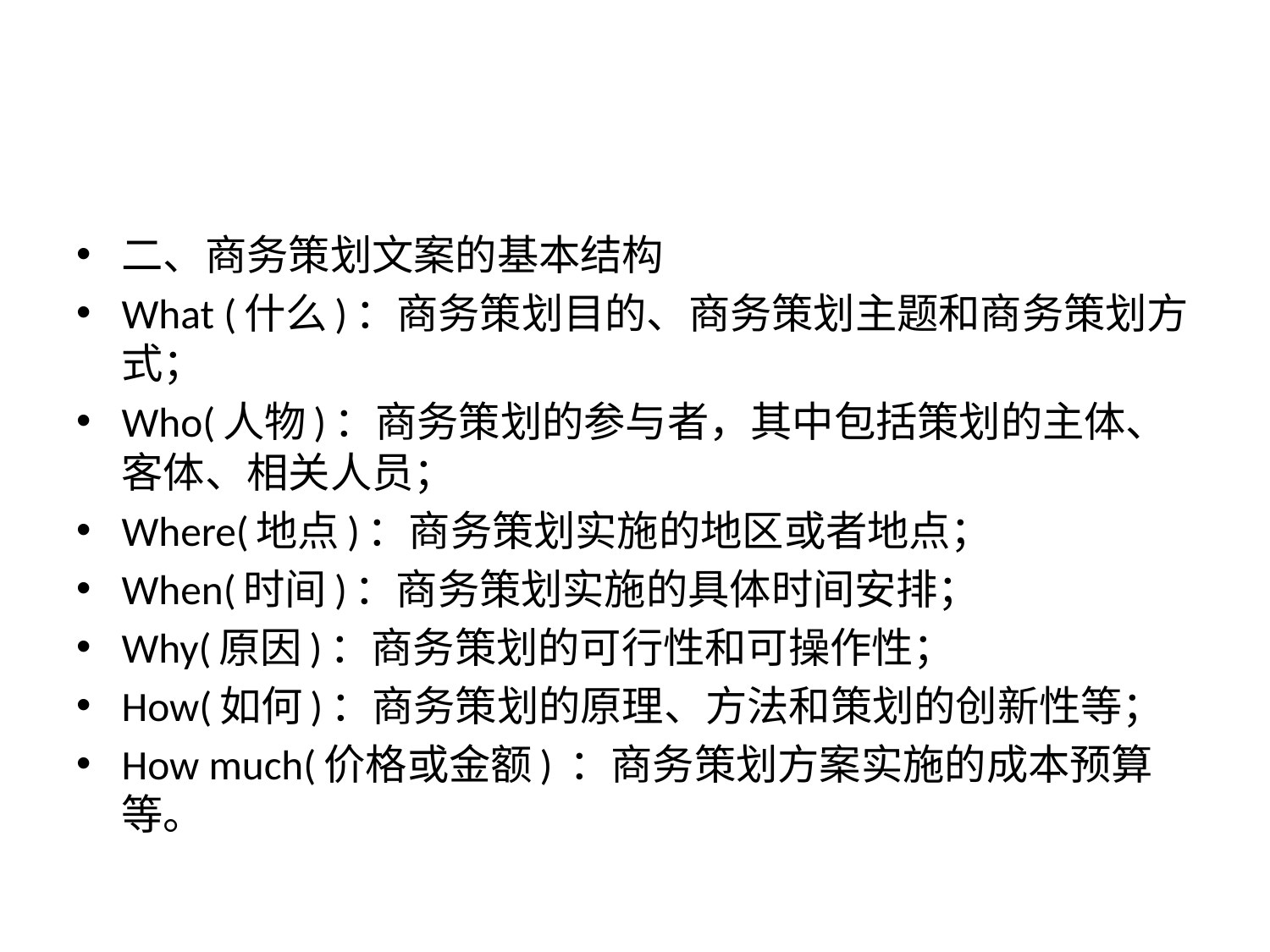

#
二、商务策划文案的基本结构
What (什么)：商务策划目的、商务策划主题和商务策划方式；
Who(人物)：商务策划的参与者，其中包括策划的主体、客体、相关人员；
Where(地点)：商务策划实施的地区或者地点；
When(时间)：商务策划实施的具体时间安排；
Why(原因)：商务策划的可行性和可操作性；
How(如何)：商务策划的原理、方法和策划的创新性等；
How much(价格或金额) ：商务策划方案实施的成本预算等。